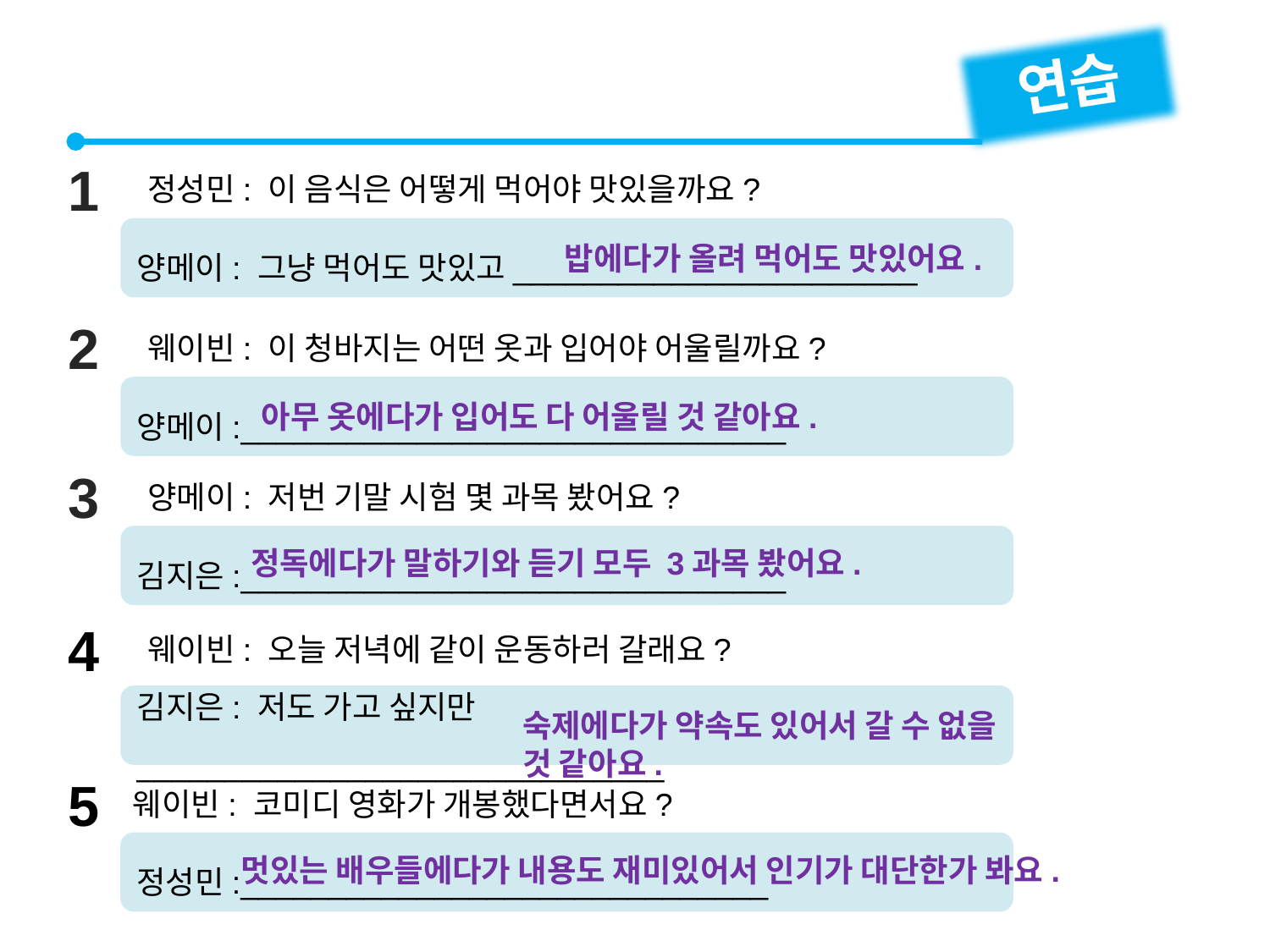

연습
1
정성민: 이 음식은 어떻게 먹어야 맛있을까요?
양메이: 그냥 먹어도 맛있고_______________________
밥에다가 올려 먹어도 맛있어요.
2
웨이빈: 이 청바지는 어떤 옷과 입어야 어울릴까요?
양메이:_______________________________
아무 옷에다가 입어도 다 어울릴 것 같아요.
3
양메이: 저번 기말 시험 몇 과목 봤어요?
김지은:_______________________________
정독에다가 말하기와 듣기 모두 3과목 봤어요.
4
웨이빈: 오늘 저녁에 같이 운동하러 갈래요?
김지은: 저도 가고 싶지만______________________________
숙제에다가 약속도 있어서 갈 수 없을 것 같아요.
5
웨이빈: 코미디 영화가 개봉했다면서요?
정성민:______________________________
멋있는 배우들에다가 내용도 재미있어서 인기가 대단한가 봐요.